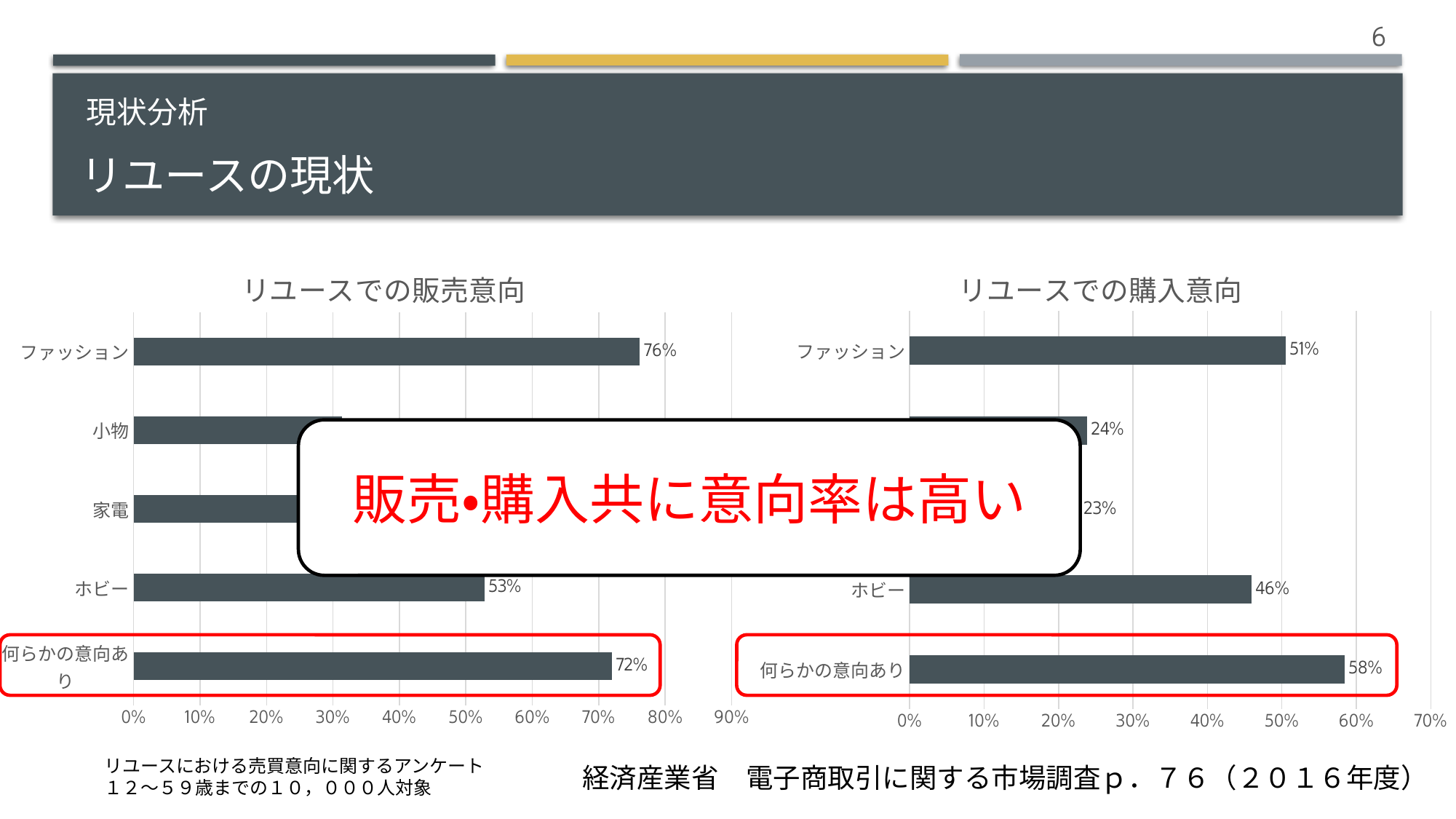

6
# リユースの現状
現状分析

### Chart: リユースでの販売意向

| Category | 系列 1 |
|---|---|
| 何らかの意向あり | 0.72 |
| ホビー | 0.528 |
| 家電 | 0.267 |
| 小物 | 0.314 |
| ファッション | 0.762 |

### Chart: リユースでの購入意向

| Category | 系列 1 |
|---|---|
| 何らかの意向あり | 0.584 |
| ホビー | 0.459 |
| 家電 | 0.228 |
| 小物 | 0.238 |
| ファッション | 0.505 |
販売・購入共に意向率は高い

リユースにおける売買意向に関するアンケート
１２～５９歳までの１０，０００人対象
経済産業省　電子商取引に関する市場調査ｐ．７６（２０１６年度）